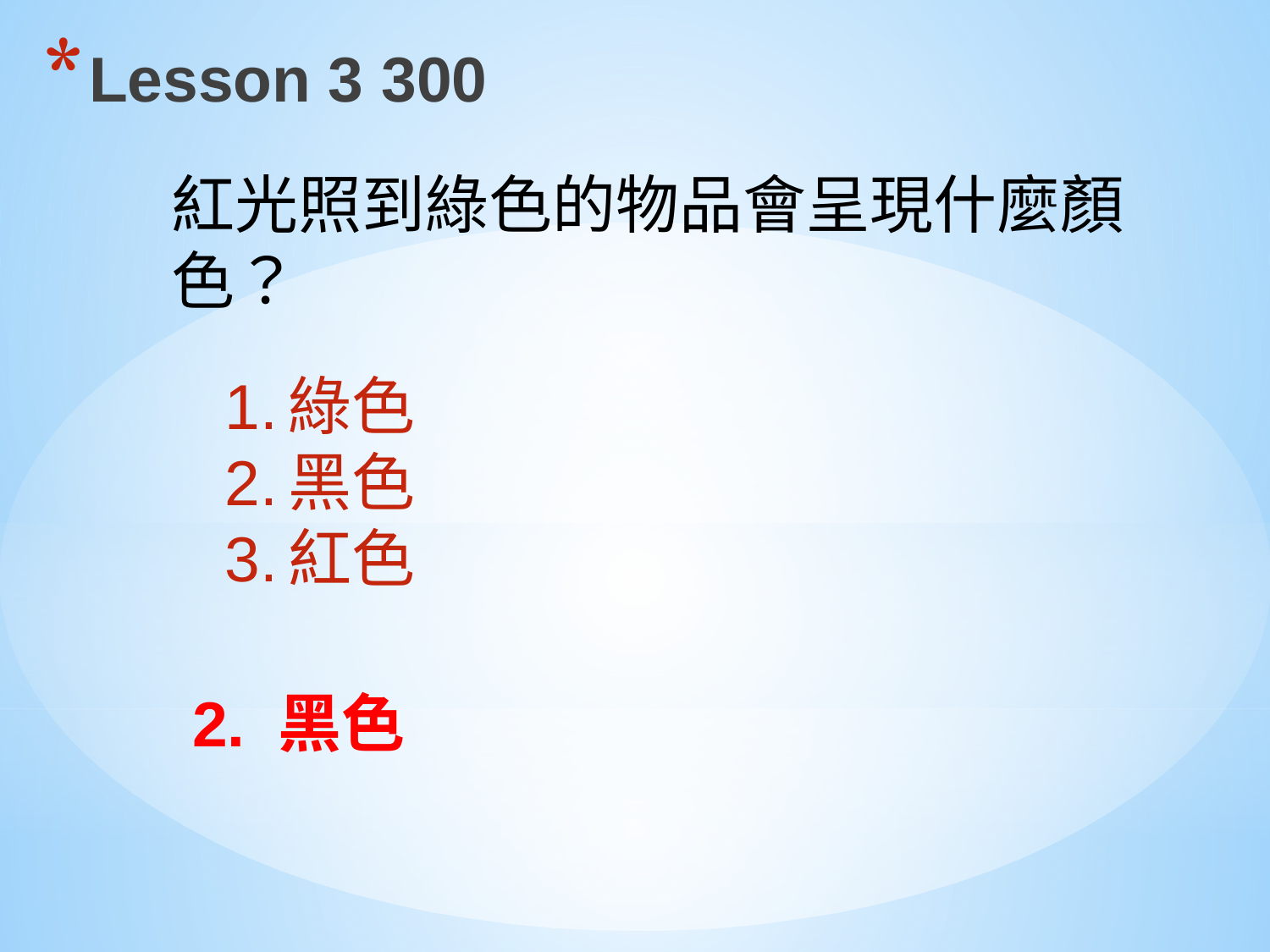

Lesson 3 300
紅光照到綠色的物品會呈現什麼顏色？

綠色
黑色
紅色

2. 黑色